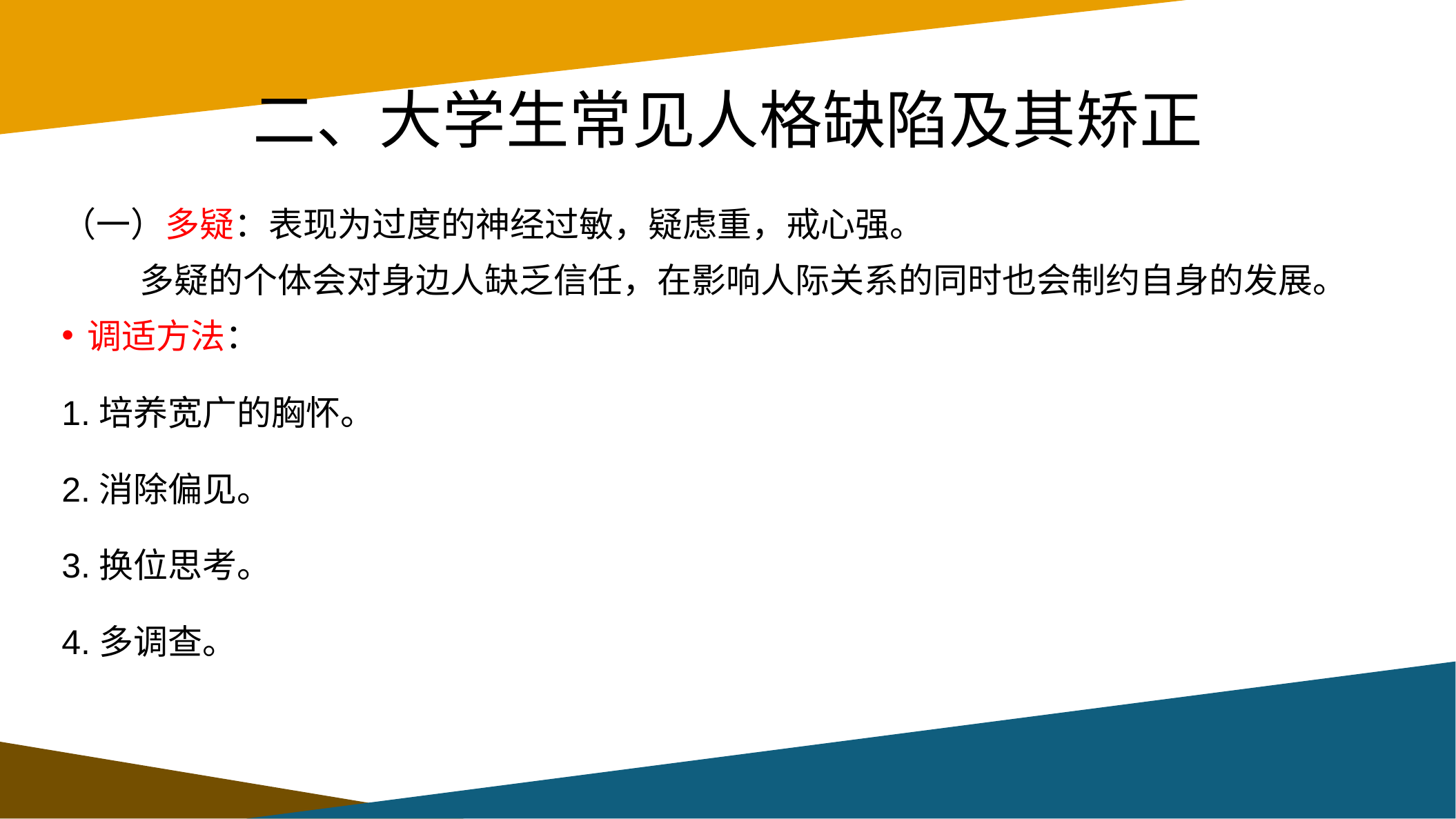

# 二、大学生常见人格缺陷及其矫正
（一）多疑：表现为过度的神经过敏，疑虑重，戒心强。
         多疑的个体会对身边人缺乏信任，在影响人际关系的同时也会制约自身的发展。
调适方法：
1.培养宽广的胸怀。
2.消除偏见。
3.换位思考。
4.多调查。